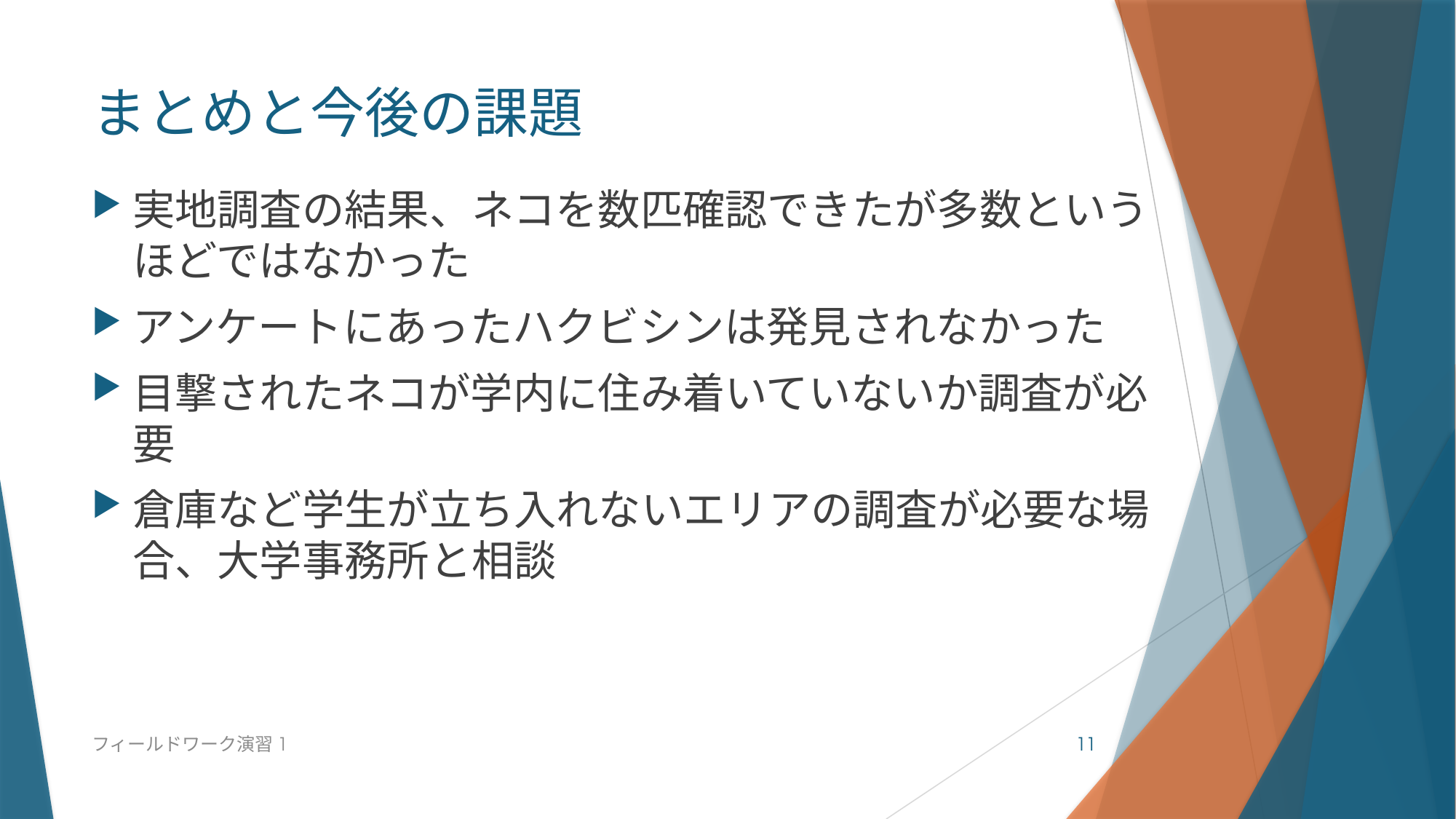

# まとめと今後の課題
実地調査の結果、ネコを数匹確認できたが多数というほどではなかった
アンケートにあったハクビシンは発見されなかった
目撃されたネコが学内に住み着いていないか調査が必要
倉庫など学生が立ち入れないエリアの調査が必要な場合、大学事務所と相談

フィールドワーク演習1
11